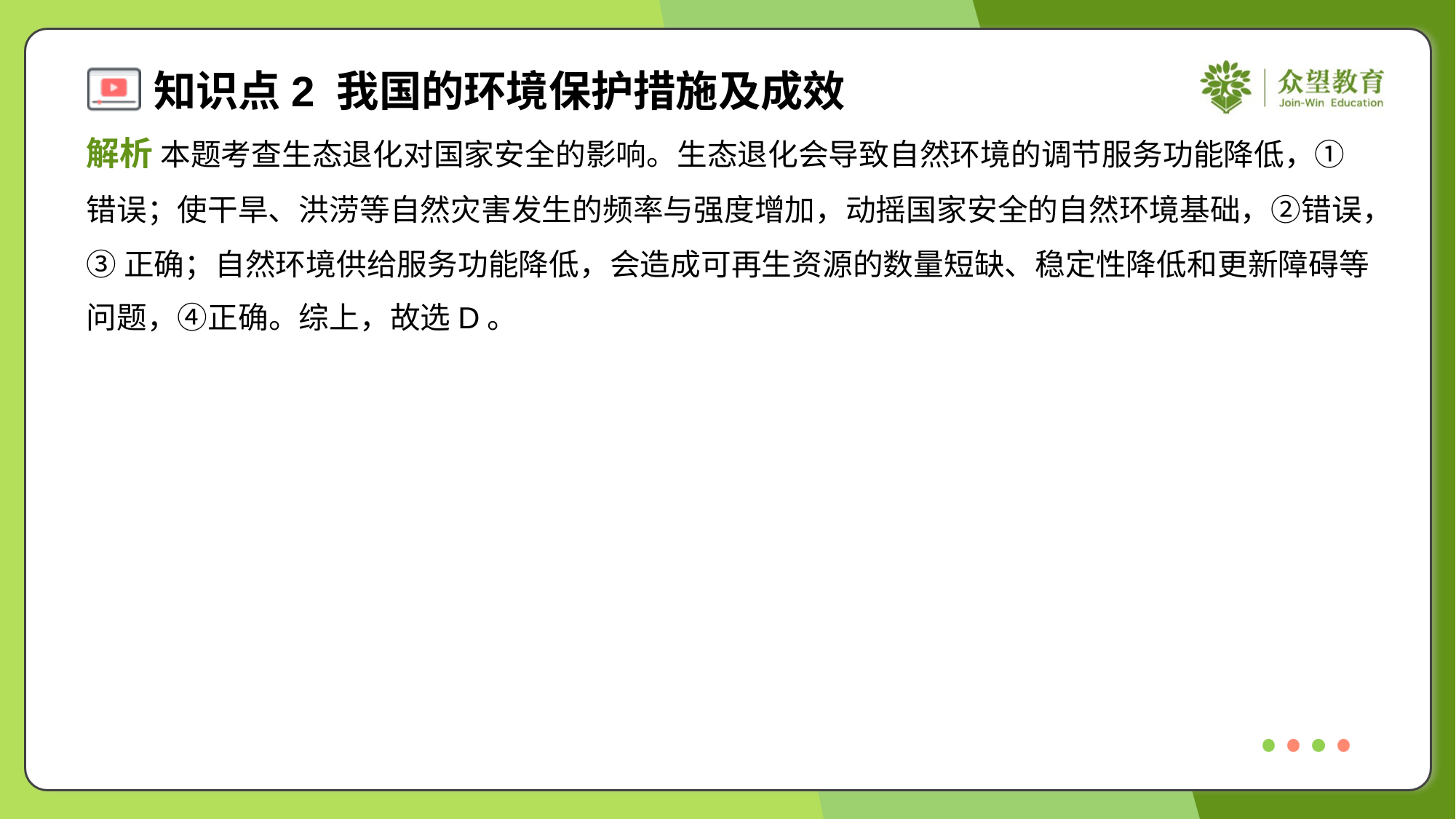

解析 本题考查生态退化对国家安全的影响。生态退化会导致自然环境的调节服务功能降低，①
错误；使干旱、洪涝等自然灾害发生的频率与强度增加，动摇国家安全的自然环境基础，②错误，
③正确；自然环境供给服务功能降低，会造成可再生资源的数量短缺、稳定性降低和更新障碍等
问题，④正确。综上，故选D。